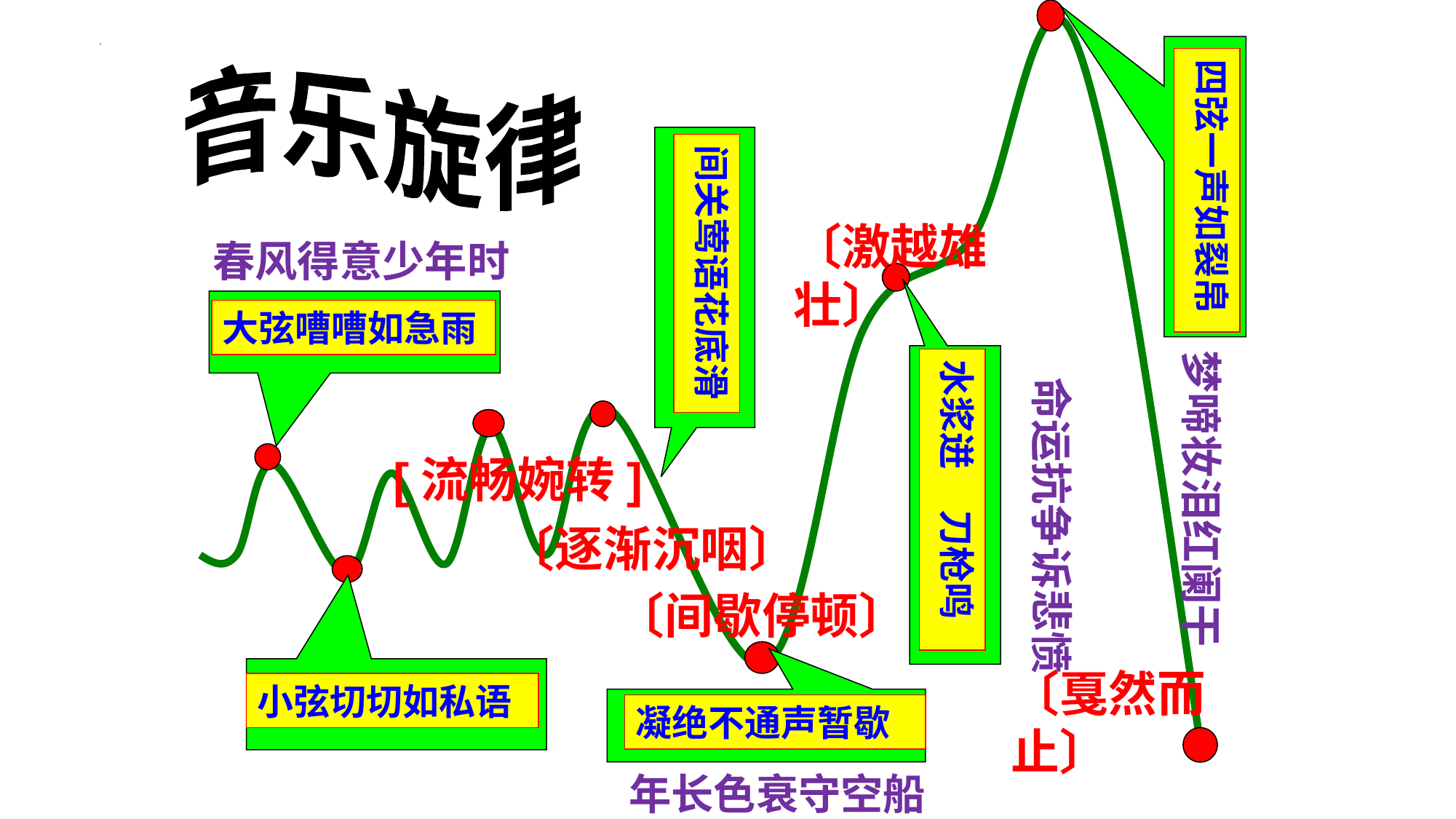

四弦一声如裂帛
音乐旋律

间关莺语花底滑
〔激越雄壮〕
春风得意少年时

大弦嘈嘈如急雨
梦啼妆泪红阑干

水浆迸     刀枪鸣

命运抗争诉悲愤

[流畅婉转]
〔逐渐沉咽〕

〔间歇停顿〕

〔戛然而止〕

小弦切切如私语

凝绝不通声暂歇

年长色衰守空船